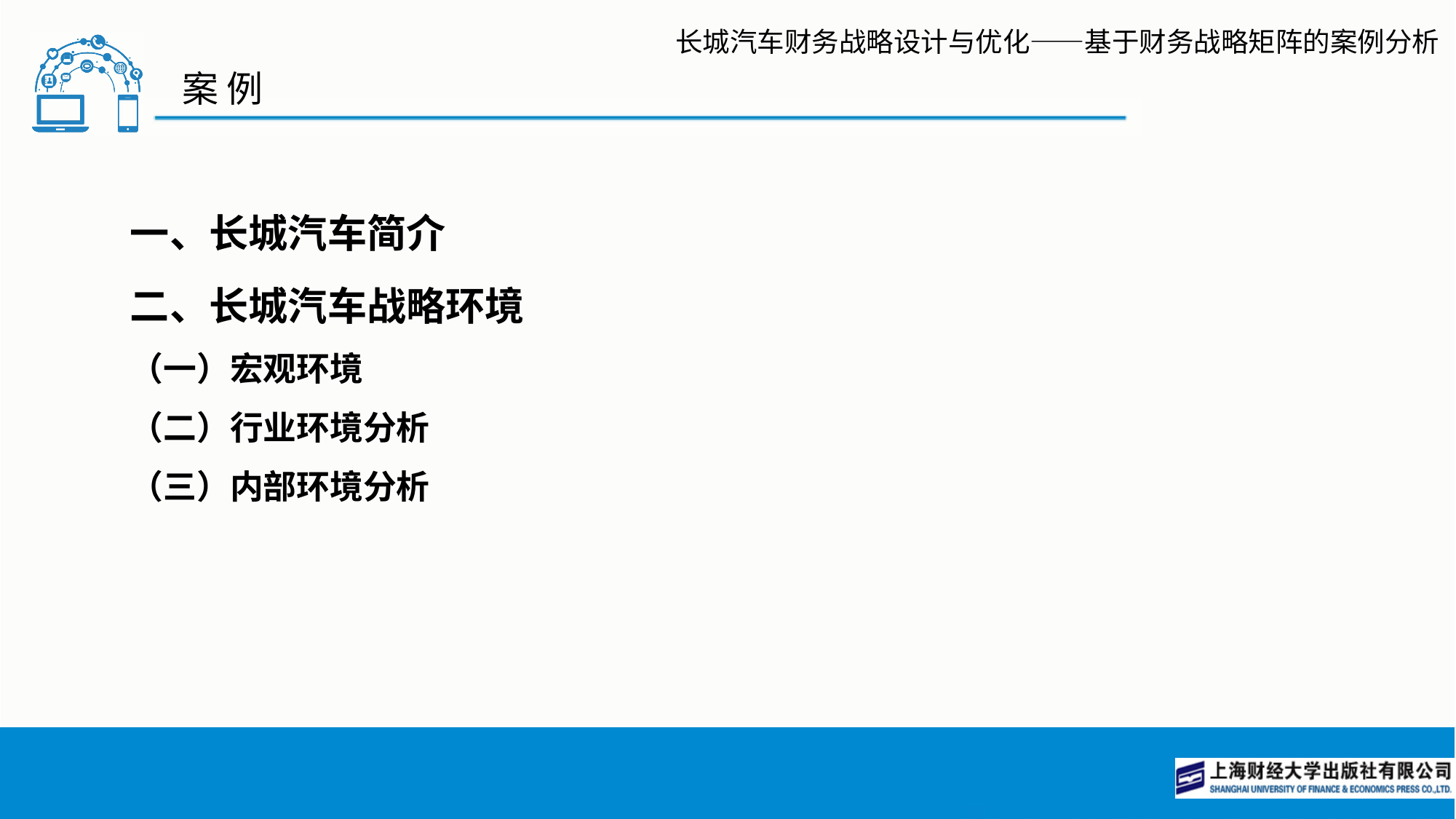

长城汽车财务战略设计与优化——基于财务战略矩阵的案例分析
# 案 例
一、长城汽车简介
二、长城汽车战略环境
（一）宏观环境
（二）行业环境分析
（三）内部环境分析